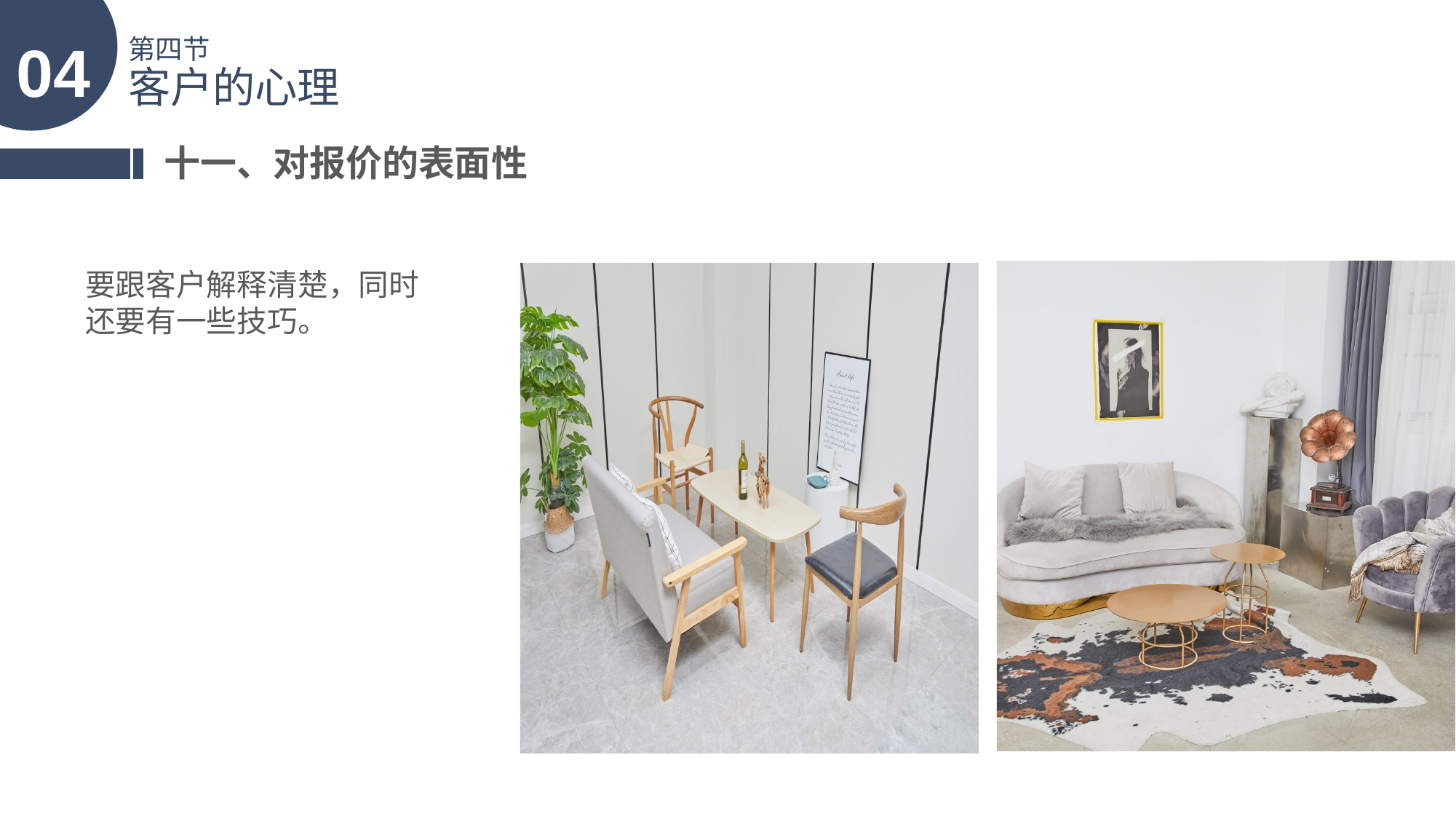

04
第四节
客户的心理
十一、对报价的表面性
要跟客户解释清楚，同时还要有一些技巧。